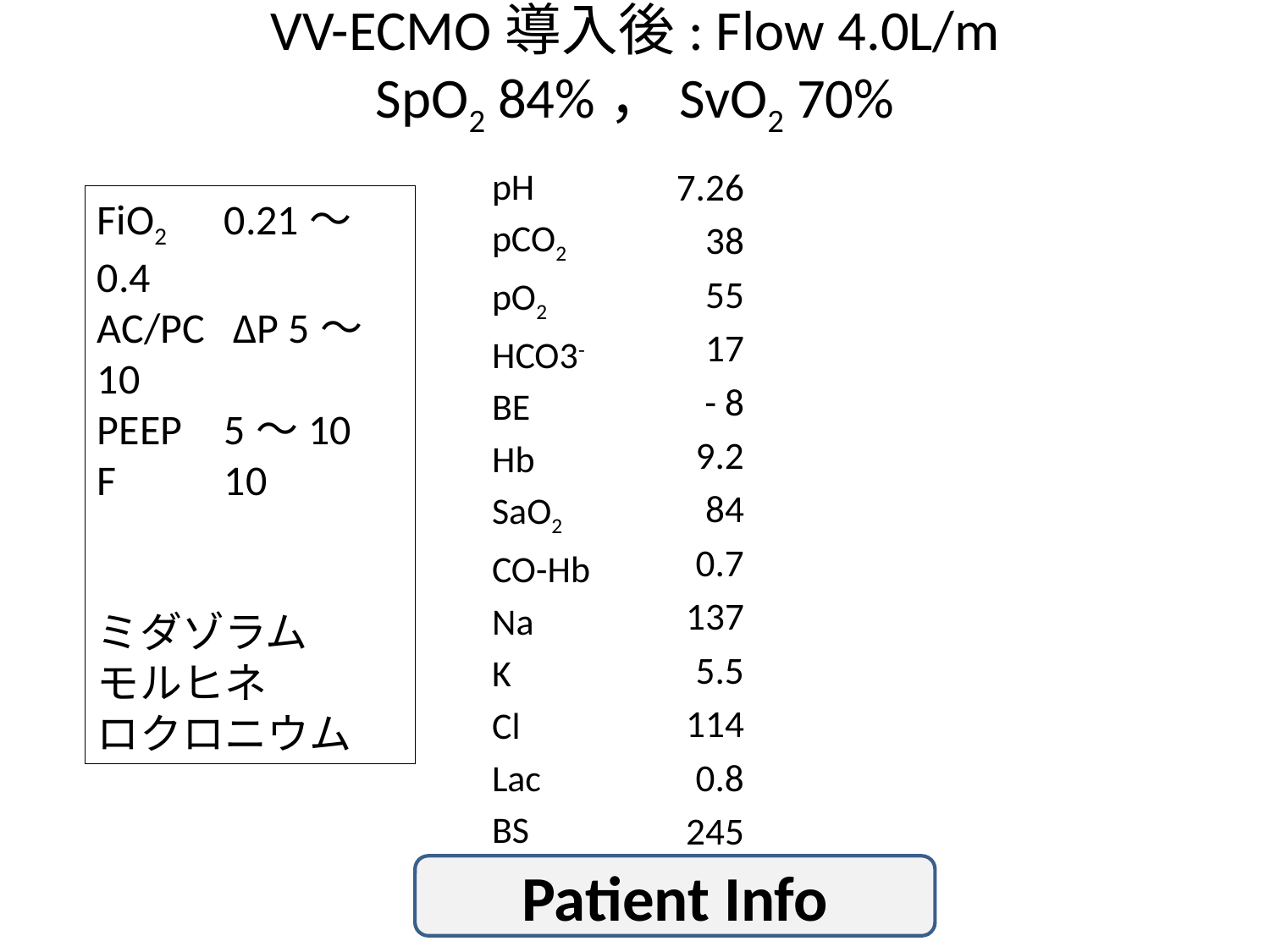

# VV-ECMO導入後: Flow 4.0L/m SpO2 84%，SvO2 70%
pH
pCO2
pO2
HCO3-
BE
Hb
SaO2
CO-Hb
Na
K
Cl
Lac
BS
7.26
38
55
17
- 8
9.2
84
0.7
137
5.5
114
0.8
245
FiO2	0.21～0.4
AC/PC   ΔP 5～10
PEEP 	5～10
F 	10

ミダゾラム
モルヒネ
ロクロニウム
Patient Info